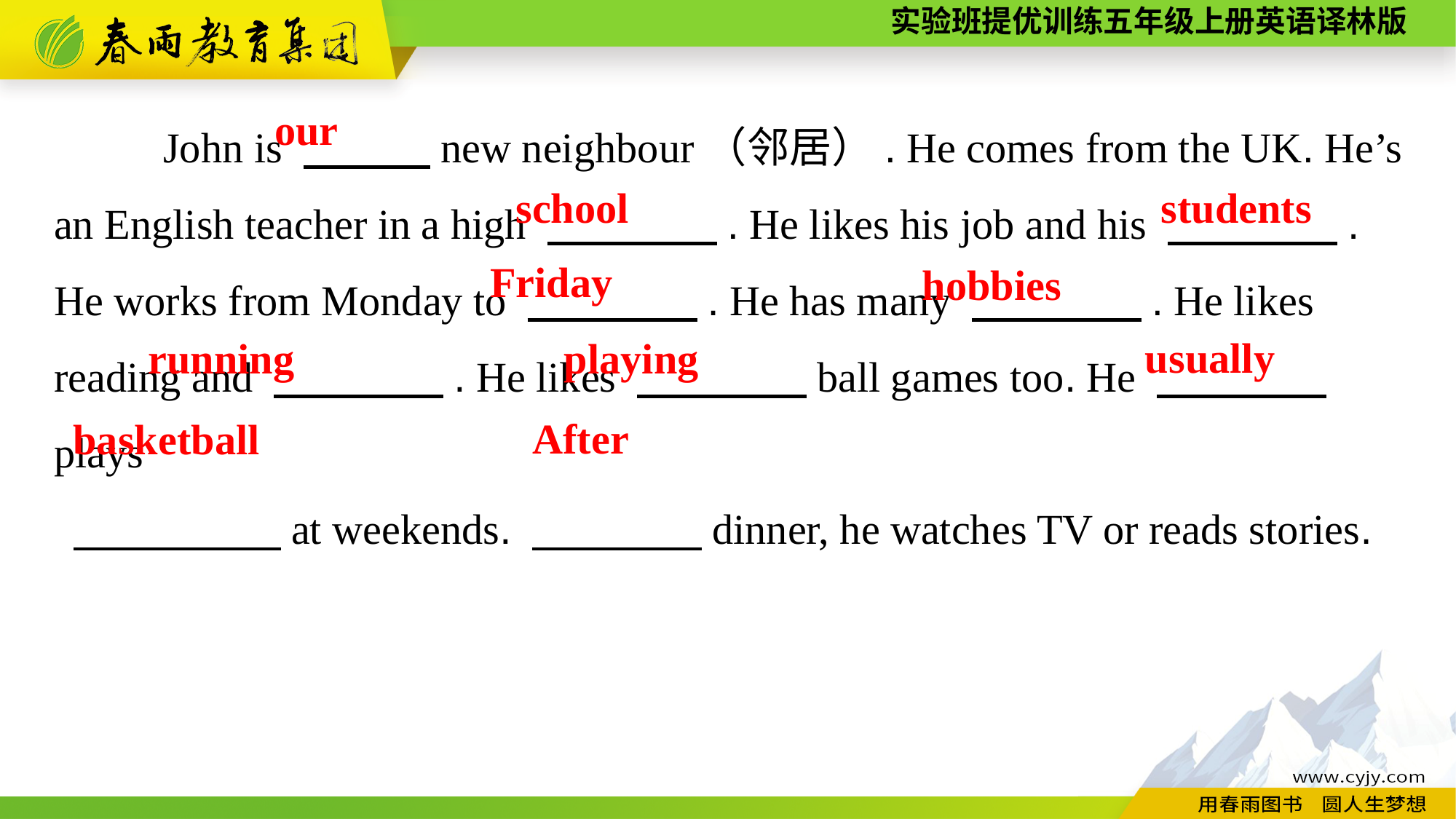

John is 　　　new neighbour（邻居）. He comes from the UK. He’s an English teacher in a high 　　　　. He likes his job and his 　　　　. He works from Monday to 　　　　. He has many 　　　　. He likes reading and 　　　　. He likes 　　　　ball games too. He 　　　　plays
 　　    　　at weekends. 　　　　dinner, he watches TV or reads stories.
our
school
students
Friday
hobbies
usually
running
playing
After
basketball